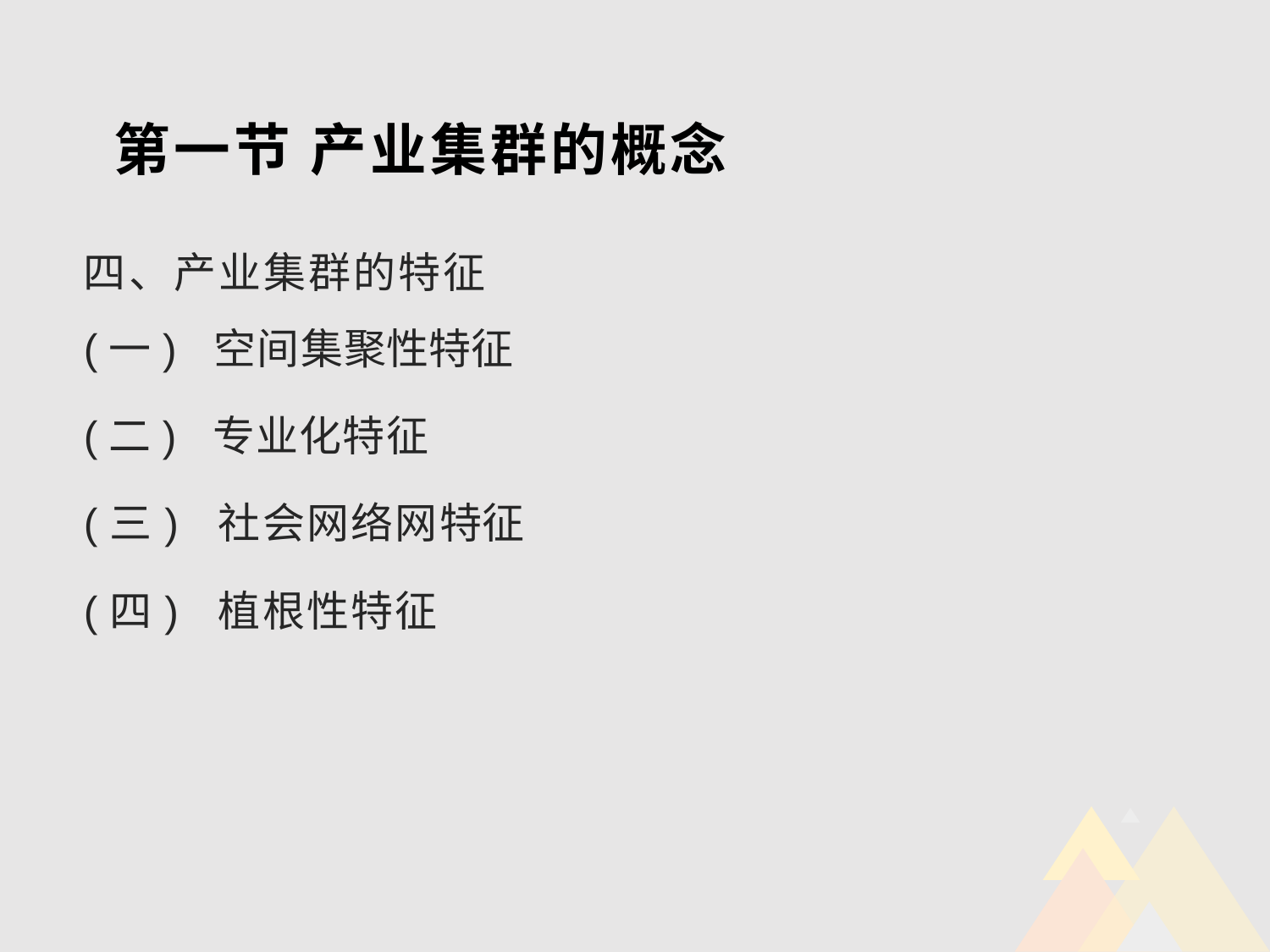

# 第一节 产业集群的概念
四、产业集群的特征
(一)  空间集聚性特征
(二)  专业化特征
(三)  社会网络网特征
(四)  植根性特征